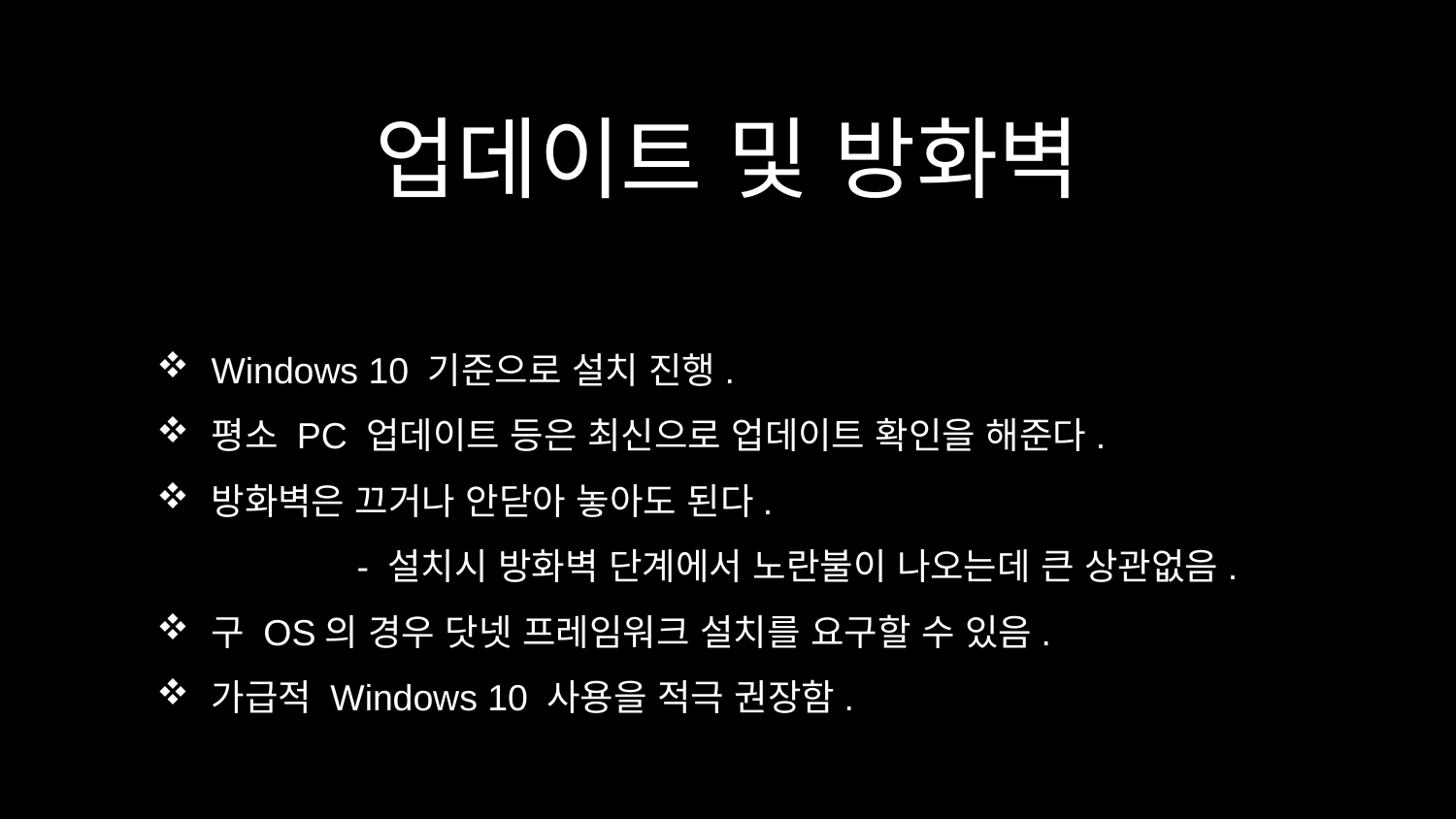

# 업데이트 및 방화벽
Windows 10 기준으로 설치 진행.
평소 PC 업데이트 등은 최신으로 업데이트 확인을 해준다.
방화벽은 끄거나 안닫아 놓아도 된다.
	- 설치시 방화벽 단계에서 노란불이 나오는데 큰 상관없음.
구 OS의 경우 닷넷 프레임워크 설치를 요구할 수 있음.
가급적 Windows 10 사용을 적극 권장함.